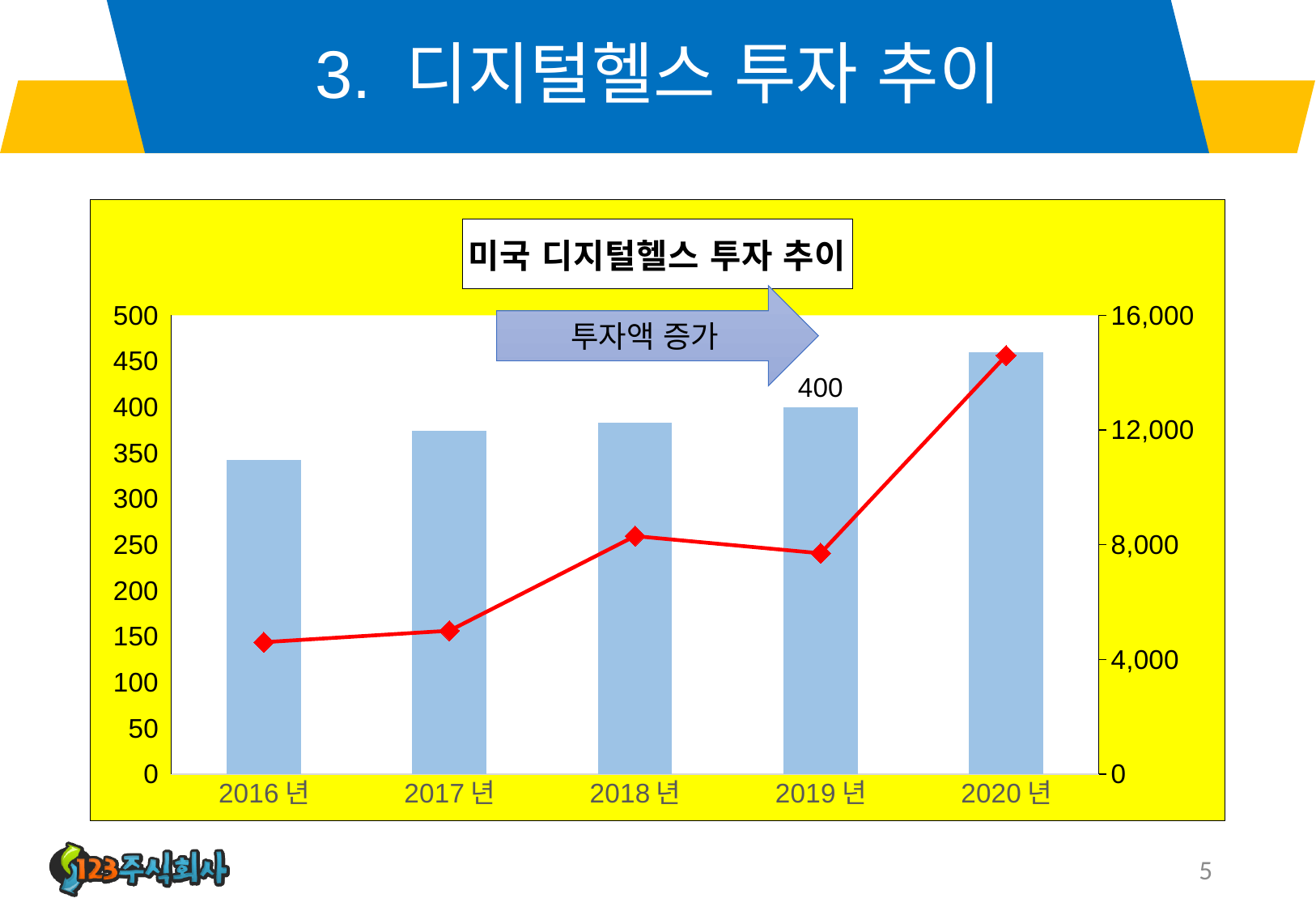

# 3. 디지털헬스 투자 추이

### Chart: 미국 디지털헬스 투자 추이

| Category | 딜 수(건) | 투자금액(억 달러) |
|---|---|---|
| 2016년 | 342.0 | 4600.0 |
| 2017년 | 374.0 | 5000.0 |
| 2018년 | 383.0 | 8300.0 |
| 2019년 | 400.0 | 7700.0 |
| 2020년 | 460.0 | 14600.0 |
투자액 증가
5